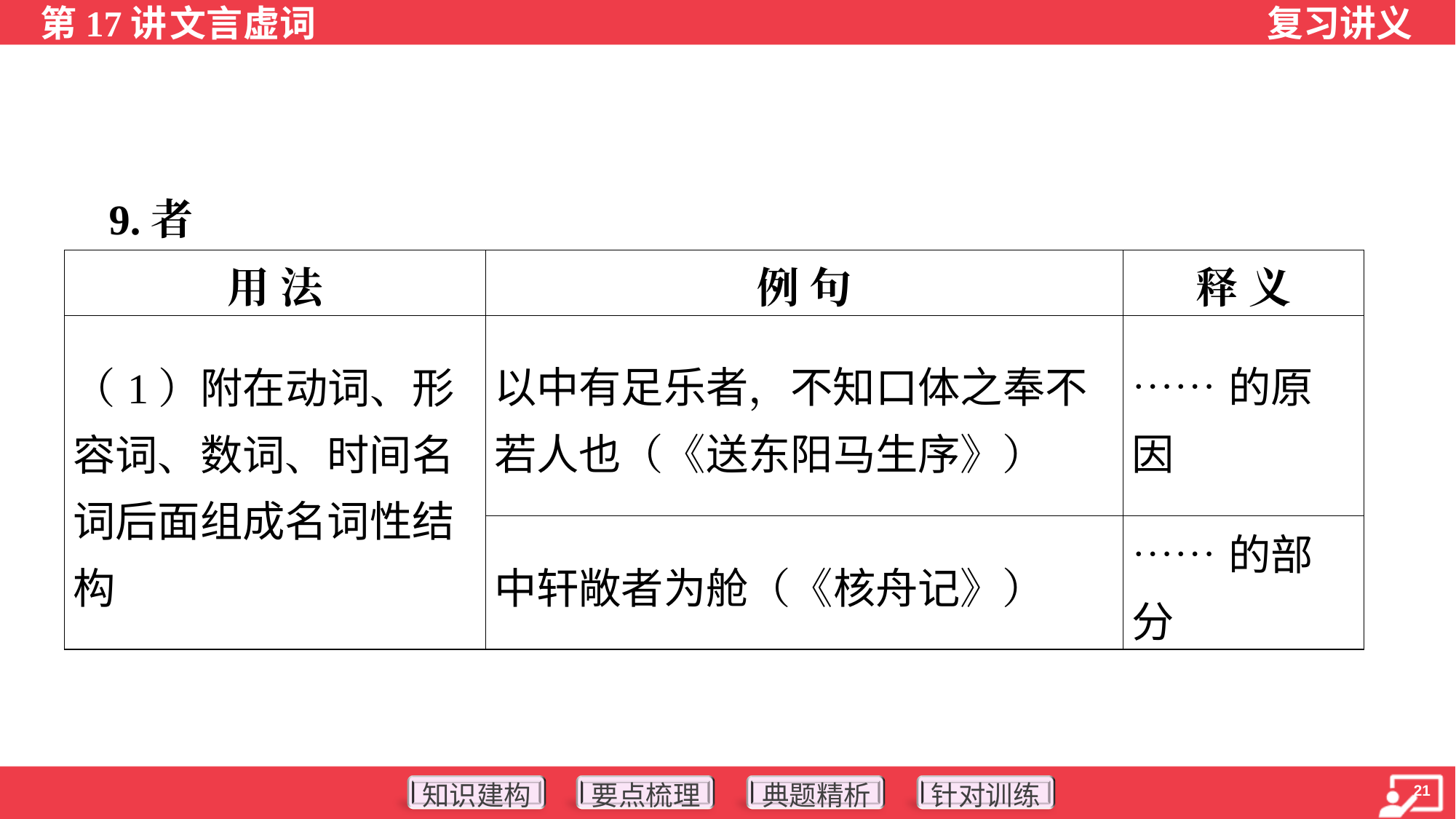

9.者
| 用 法 | 例 句 | 释 义 |
| --- | --- | --- |
| （1）附在动词、形容词、数词、时间名词后面组成名词性结构 | 以中有足乐者，不知口体之奉不若人也（《送东阳马生序》） | ……的原因 |
|  | 中轩敞者为舱（《核舟记》） | ……的部分 |